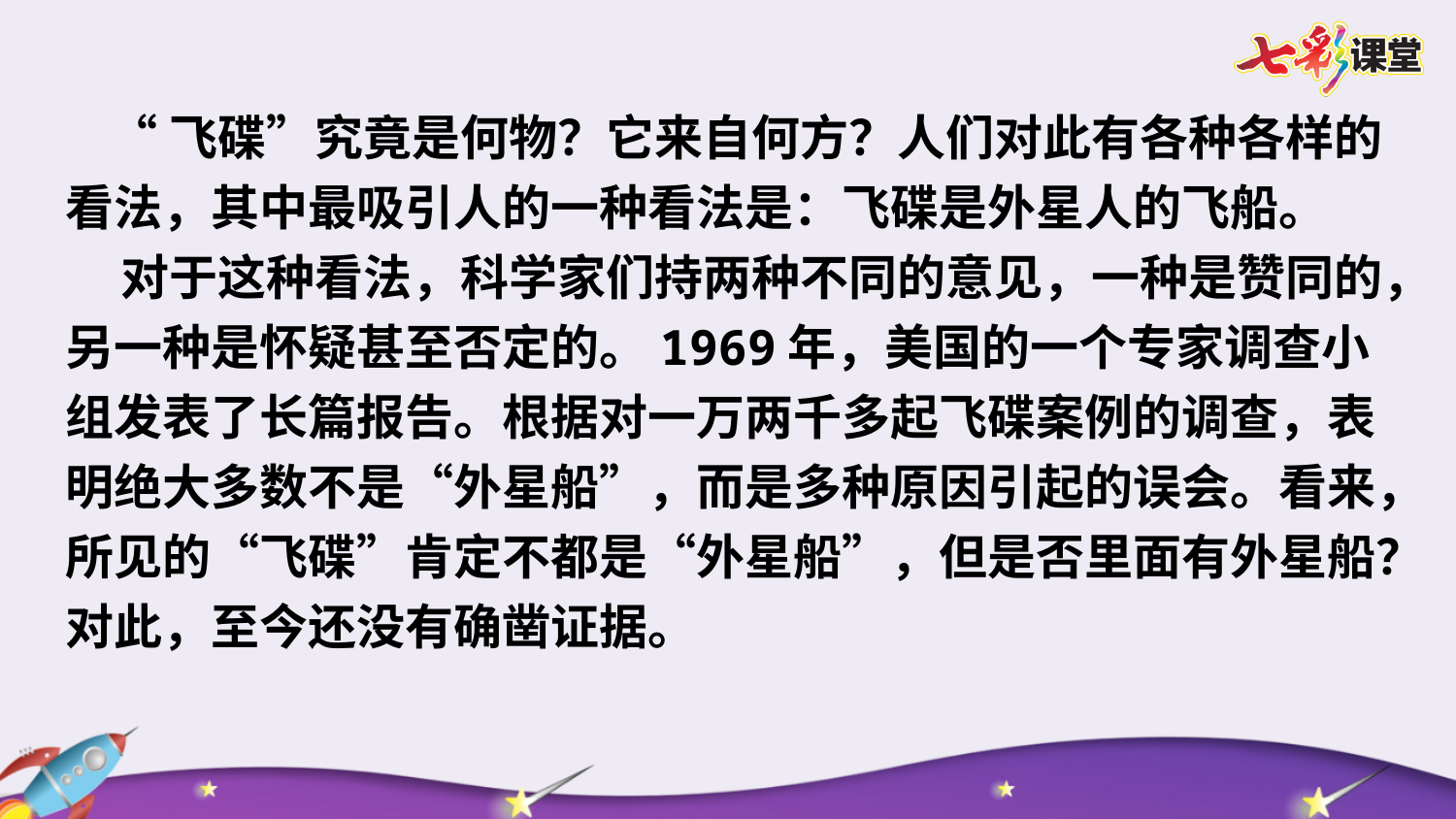

“飞碟”究竟是何物？它来自何方？人们对此有各种各样的看法，其中最吸引人的一种看法是：飞碟是外星人的飞船。
    对于这种看法，科学家们持两种不同的意见，一种是赞同的，另一种是怀疑甚至否定的。1969年，美国的一个专家调查小组发表了长篇报告。根据对一万两千多起飞碟案例的调查，表明绝大多数不是“外星船”，而是多种原因引起的误会。看来，所见的“飞碟”肯定不都是“外星船”，但是否里面有外星船？对此，至今还没有确凿证据。